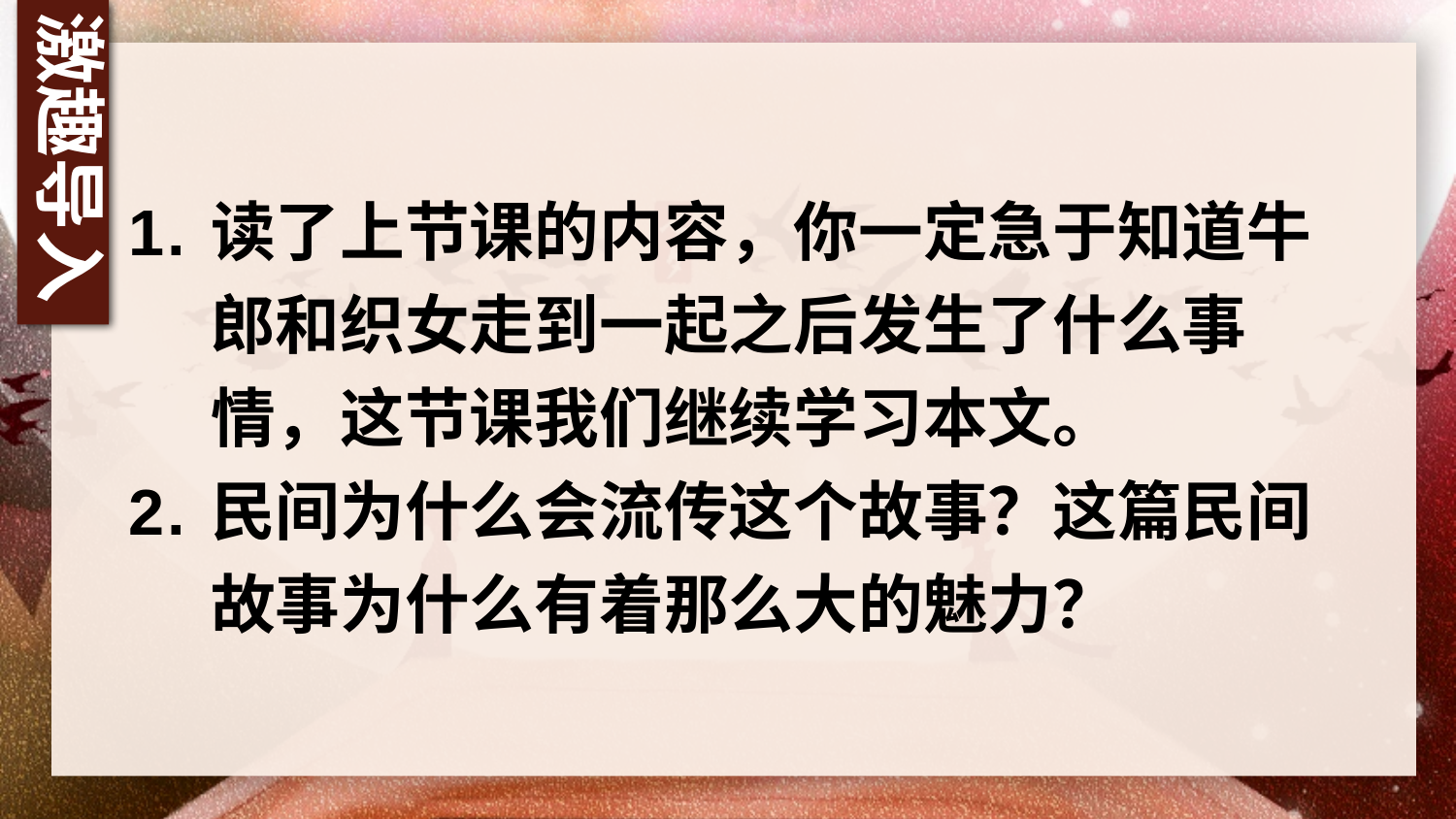

激趣导入
读了上节课的内容，你一定急于知道牛郎和织女走到一起之后发生了什么事情，这节课我们继续学习本文。
民间为什么会流传这个故事？这篇民间故事为什么有着那么大的魅力？